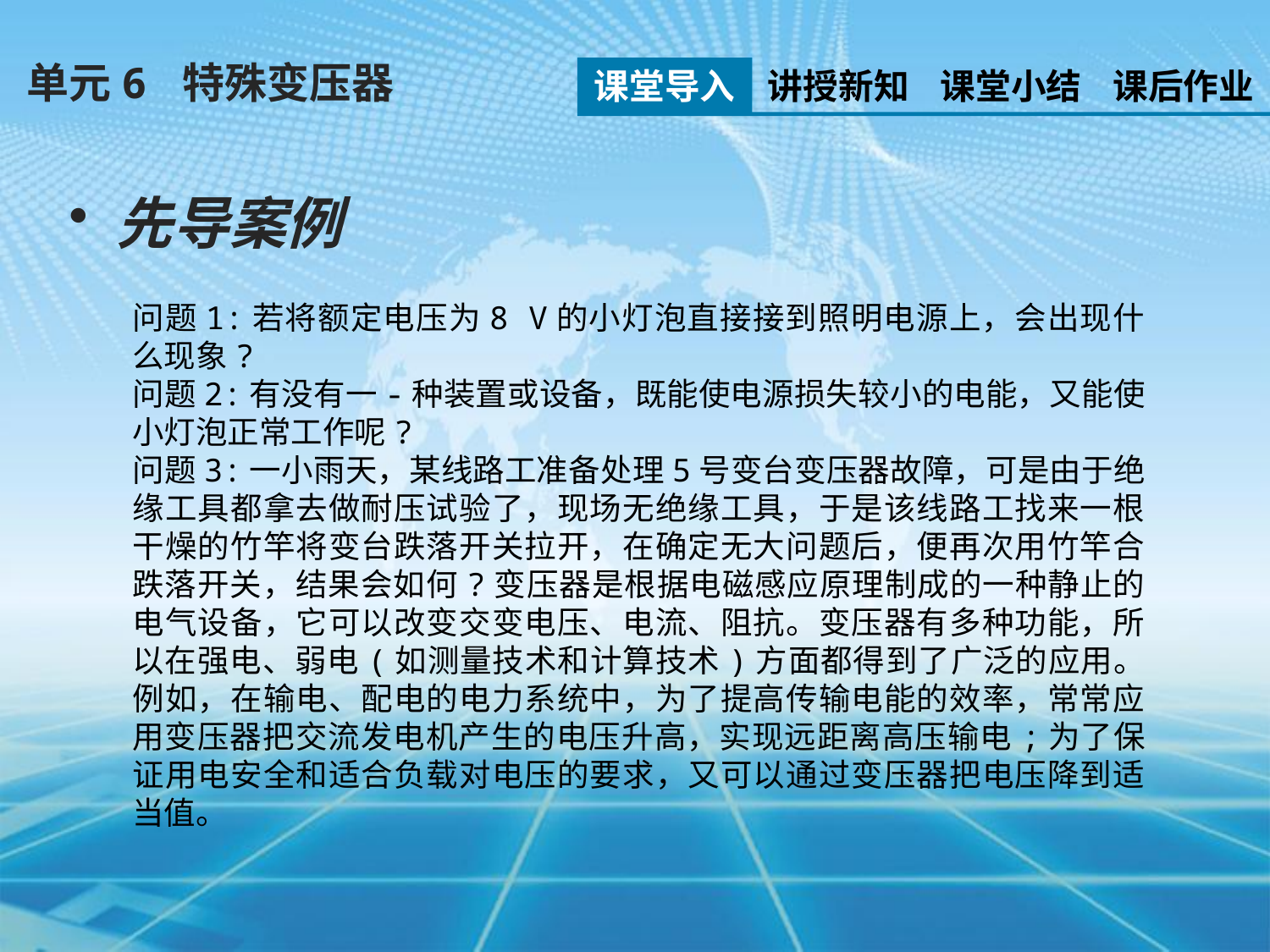

单元6 特殊变压器
课堂导入
讲授新知
课堂小结
课后作业
先导案例
问题1:若将额定电压为8 V的小灯泡直接接到照明电源上，会出现什么现象?
问题2:有没有一-种装置或设备，既能使电源损失较小的电能，又能使小灯泡正常工作呢?
问题3:一小雨天，某线路工准备处理5号变台变压器故障，可是由于绝缘工具都拿去做耐压试验了，现场无绝缘工具，于是该线路工找来一根干燥的竹竿将变台跌落开关拉开，在确定无大问题后，便再次用竹竿合跌落开关，结果会如何?变压器是根据电磁感应原理制成的一种静止的电气设备，它可以改变交变电压、电流、阻抗。变压器有多种功能，所以在强电、弱电(如测量技术和计算技术)方面都得到了广泛的应用。例如，在输电、配电的电力系统中，为了提高传输电能的效率，常常应用变压器把交流发电机产生的电压升高，实现远距离高压输电;为了保证用电安全和适合负载对电压的要求，又可以通过变压器把电压降到适当值。